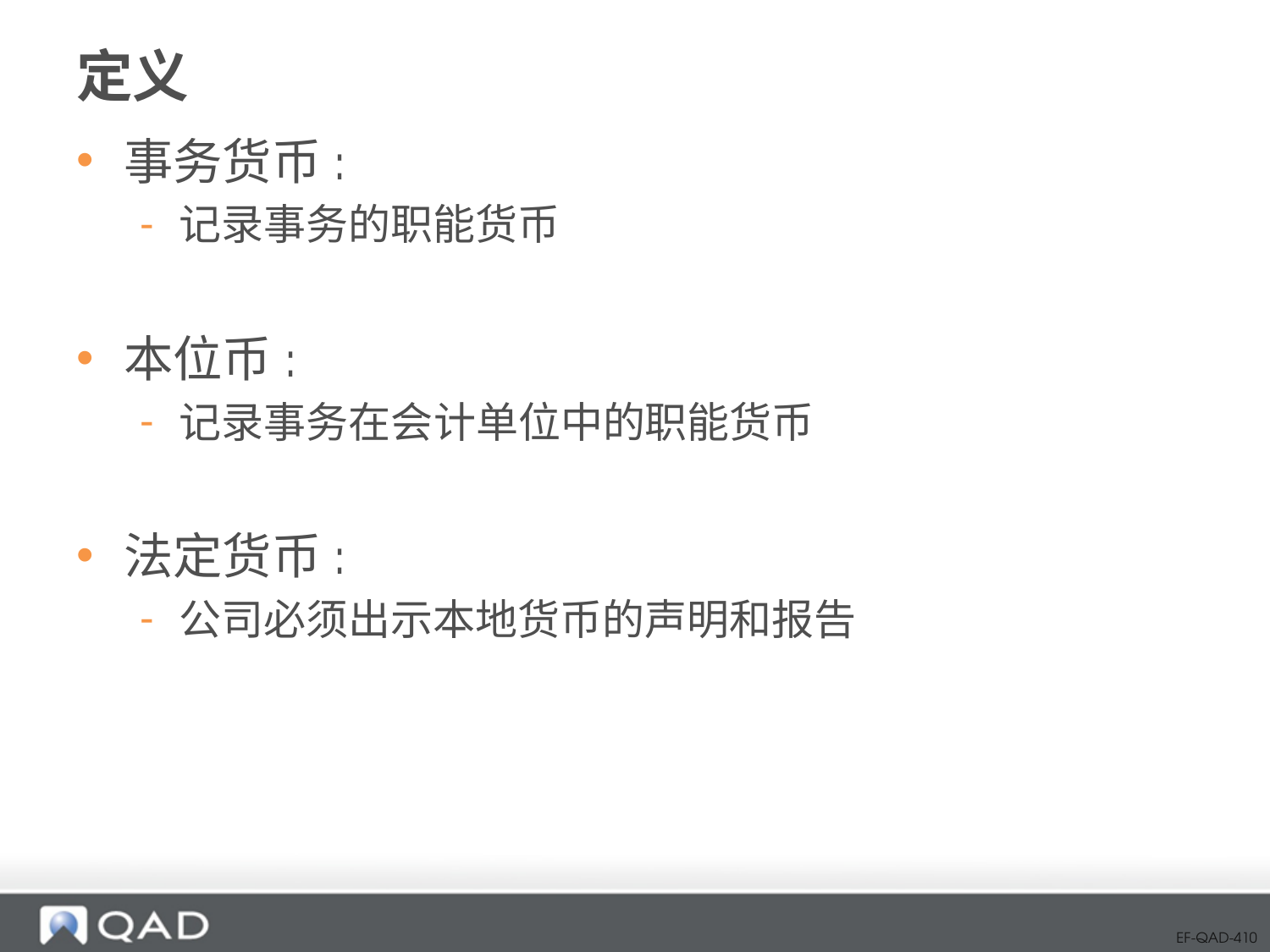

# 定义
事务货币:
记录事务的职能货币

本位币:
记录事务在会计单位中的职能货币

法定货币:
公司必须出示本地货币的声明和报告
EF-QAD-410